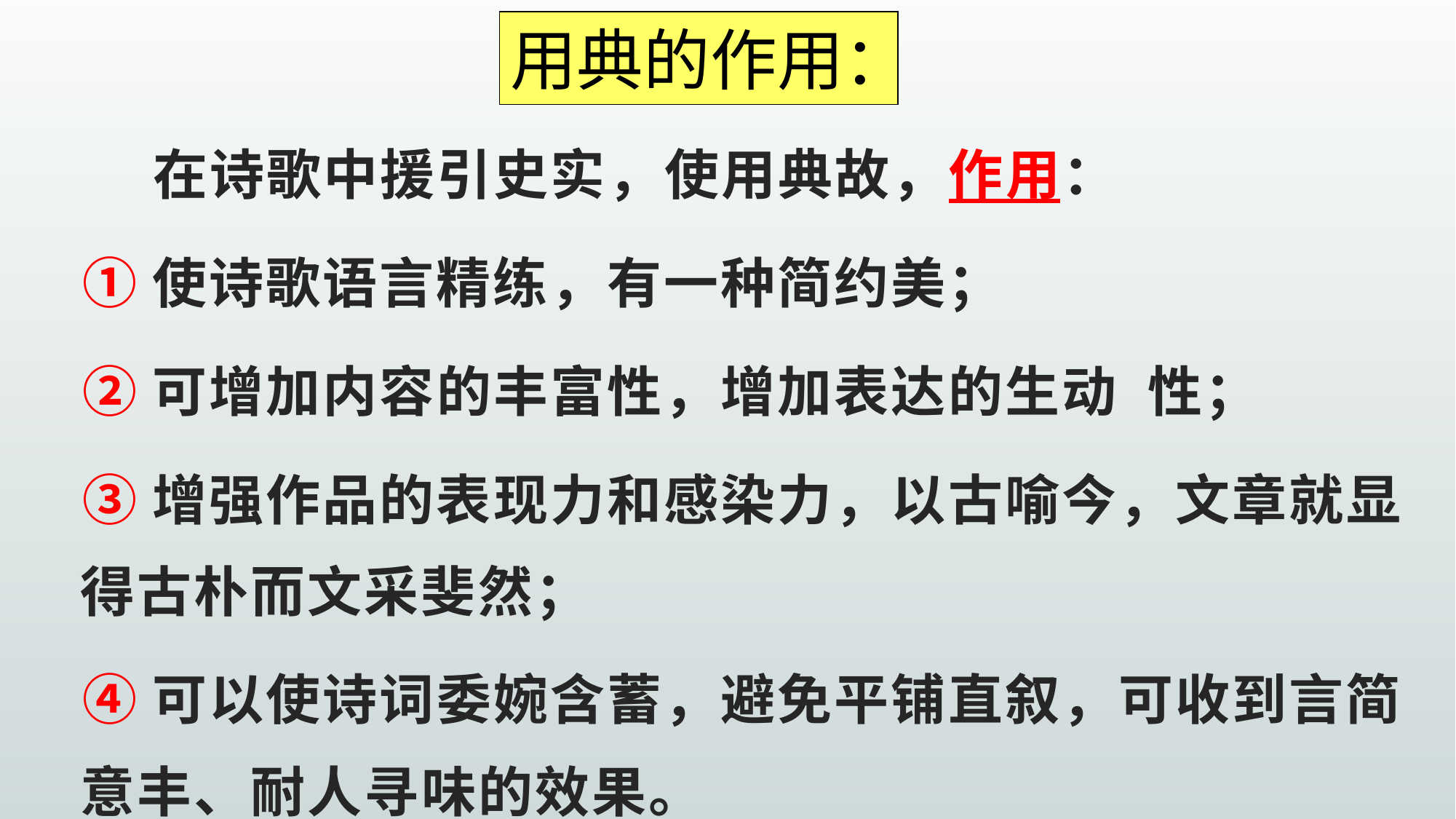

用典的作用：
      在诗歌中援引史实，使用典故，作用：
  ①使诗歌语言精练，有一种简约美；
  ②可增加内容的丰富性，增加表达的生动  性；
  ③增强作品的表现力和感染力，以古喻今，文章就显得古朴而文采斐然；
  ④可以使诗词委婉含蓄，避免平铺直叙，可收到言简意丰、耐人寻味的效果。